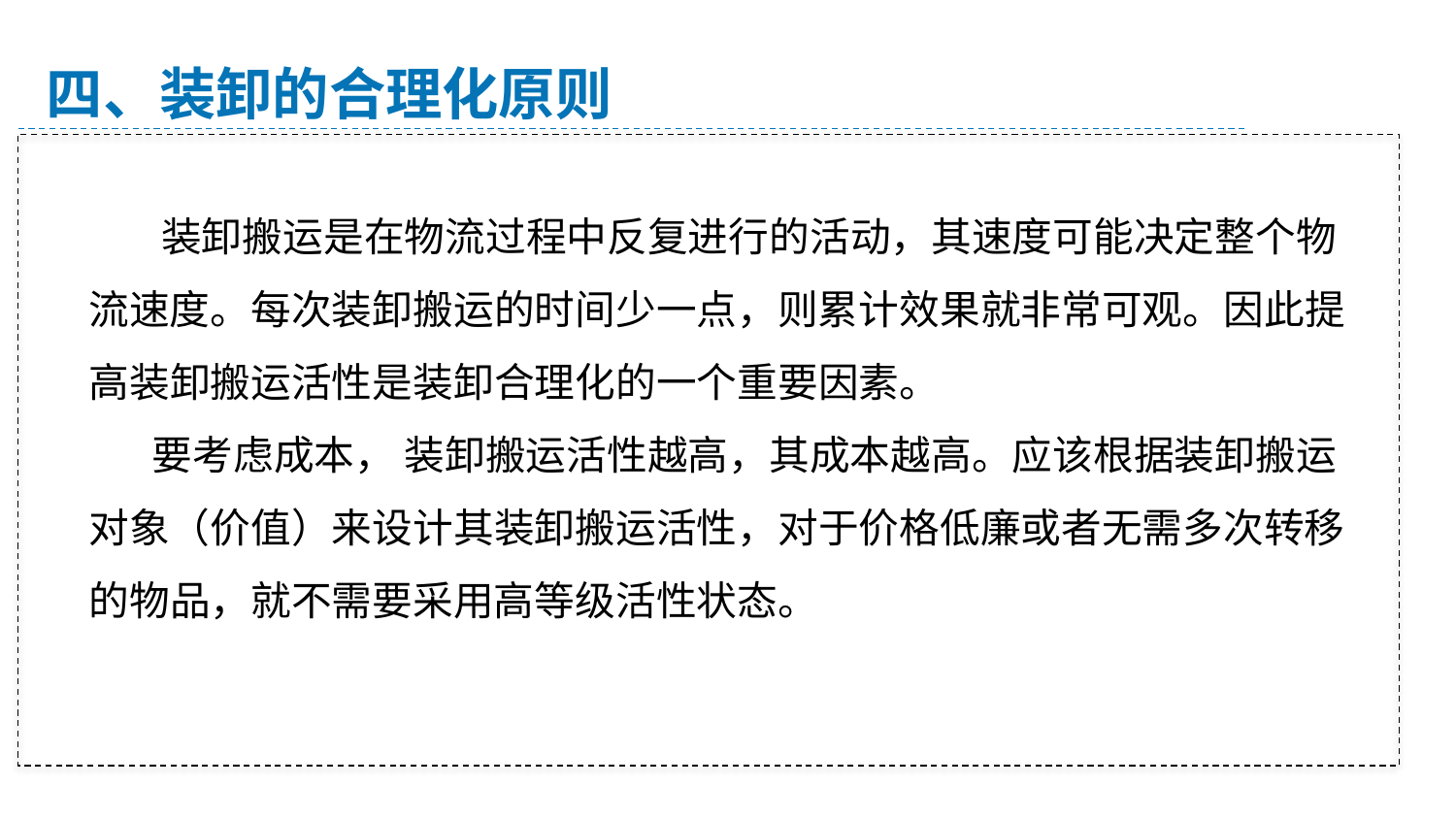

四、装卸的合理化原则

       装卸搬运是在物流过程中反复进行的活动，其速度可能决定整个物流速度。每次装卸搬运的时间少一点，则累计效果就非常可观。因此提高装卸搬运活性是装卸合理化的一个重要因素。
      要考虑成本， 装卸搬运活性越高，其成本越高。应该根据装卸搬运对象（价值）来设计其装卸搬运活性，对于价格低廉或者无需多次转移的物品，就不需要采用高等级活性状态。